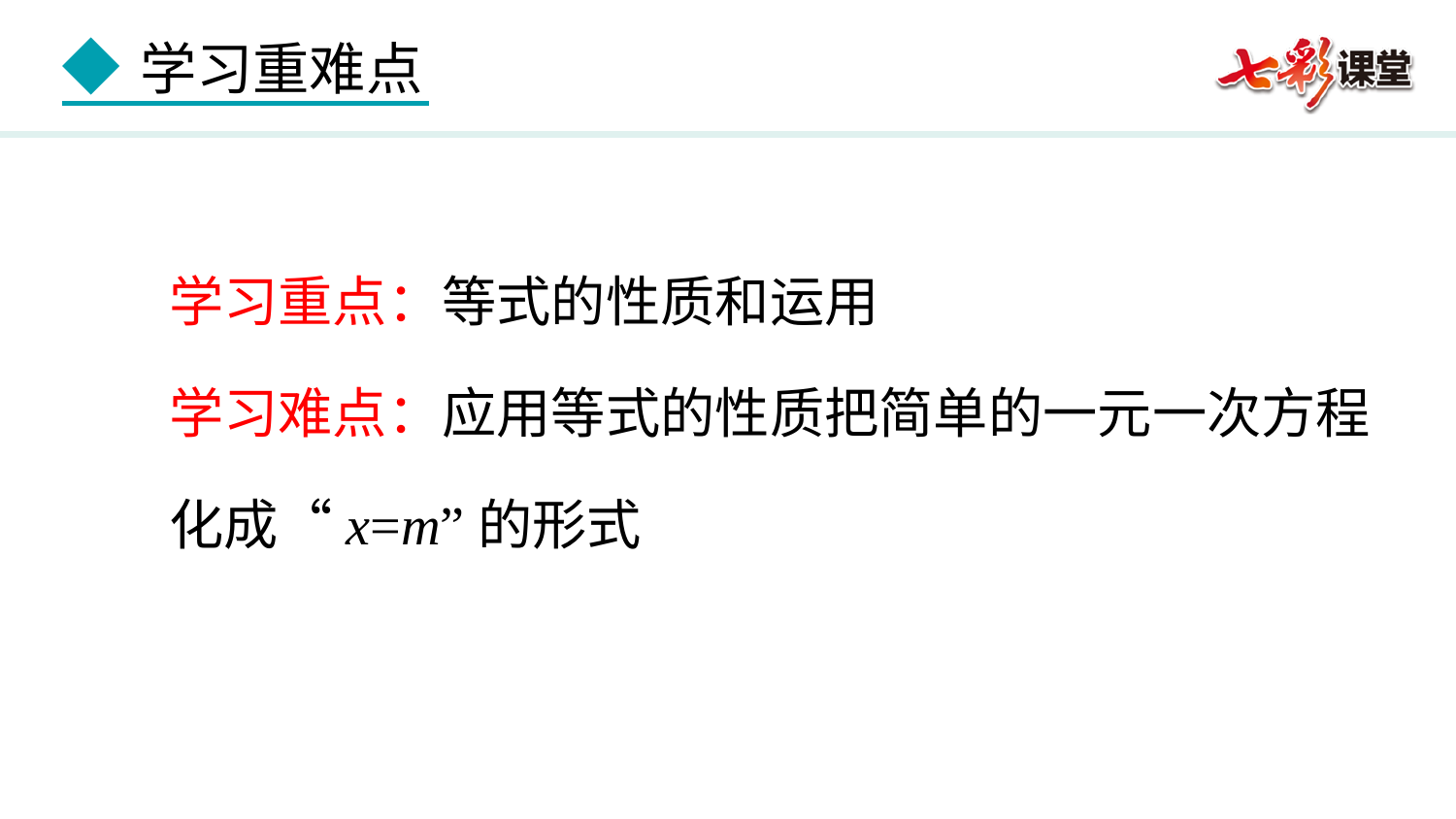

学习重点：等式的性质和运用
学习难点：应用等式的性质把简单的一元一次方程化成“x=m”的形式